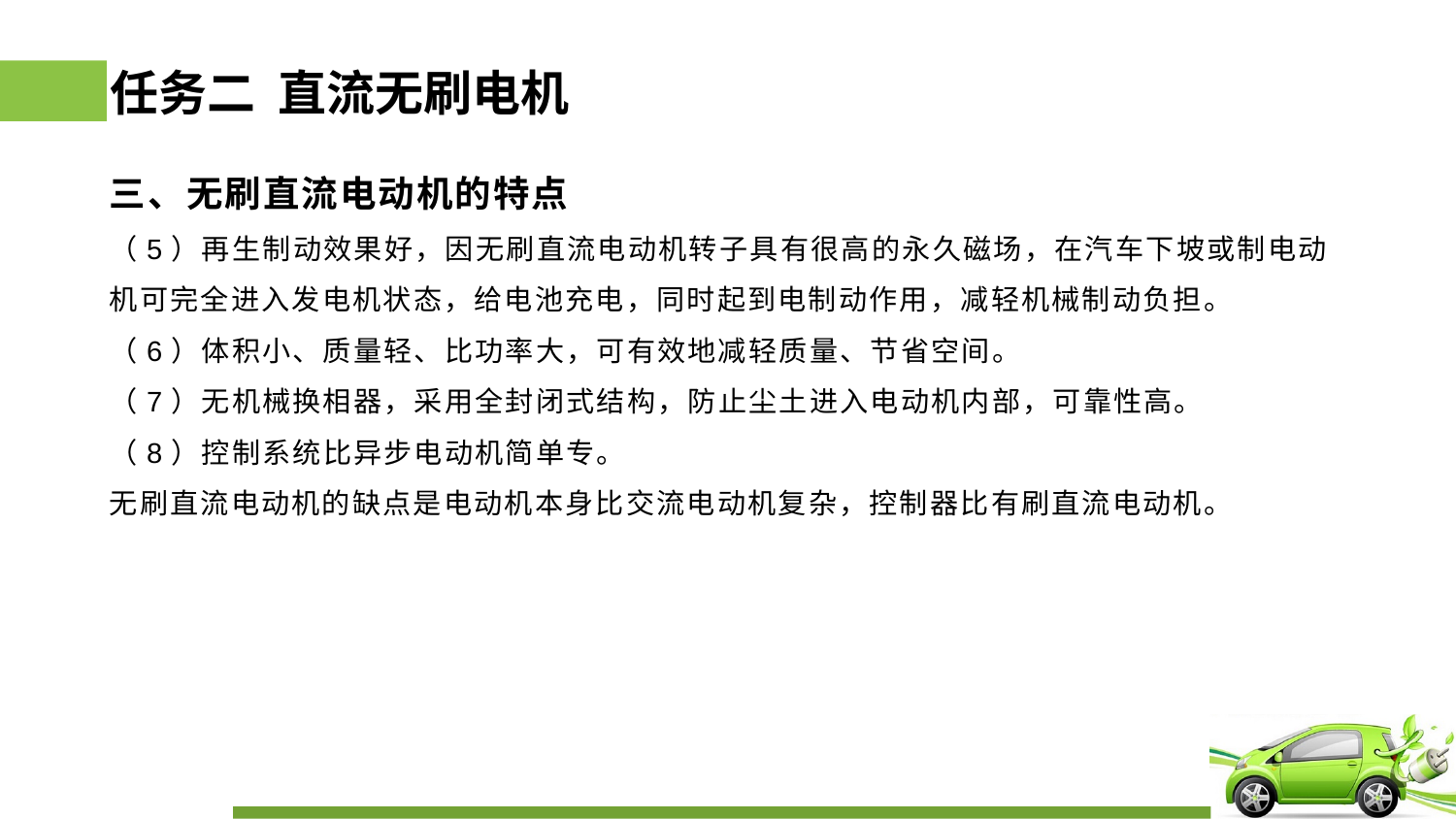

# 任务二  直流无刷电机
三、无刷直流电动机的特点
（5）再生制动效果好，因无刷直流电动机转子具有很高的永久磁场，在汽车下坡或制电动机可完全进入发电机状态，给电池充电，同时起到电制动作用，减轻机械制动负担。
（6）体积小、质量轻、比功率大，可有效地减轻质量、节省空间。
（7）无机械换相器，采用全封闭式结构，防止尘土进入电动机内部，可靠性高。
（8）控制系统比异步电动机简单专。
无刷直流电动机的缺点是电动机本身比交流电动机复杂，控制器比有刷直流电动机。